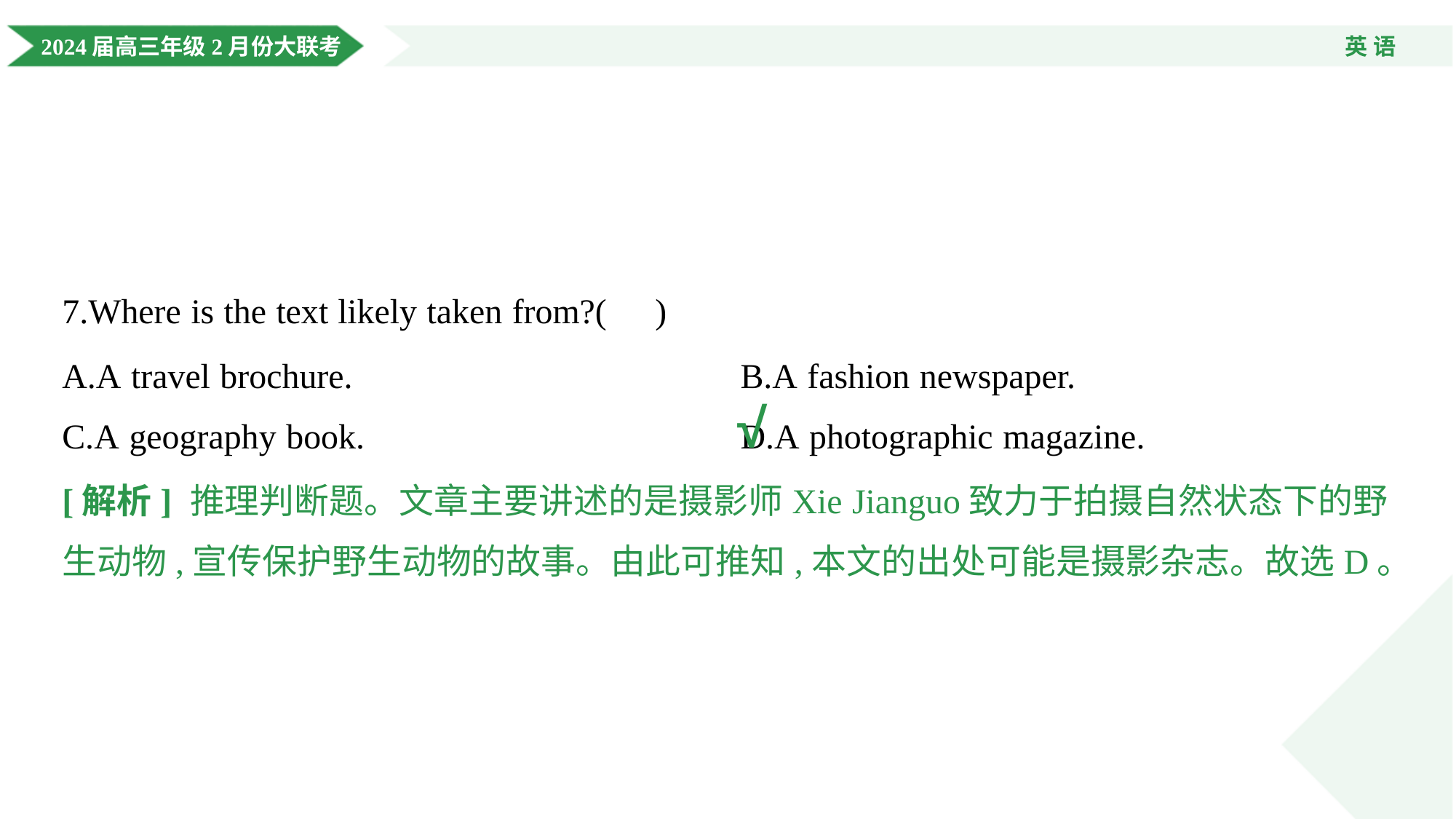

7.Where is the text likely taken from?(     )
A.A travel brochure.	B.A fashion newspaper.
C.A geography book.	D.A photographic magazine.
√
[解析] 推理判断题。文章主要讲述的是摄影师Xie Jianguo致力于拍摄自然状态下的野
生动物,宣传保护野生动物的故事。由此可推知,本文的出处可能是摄影杂志。故选D。